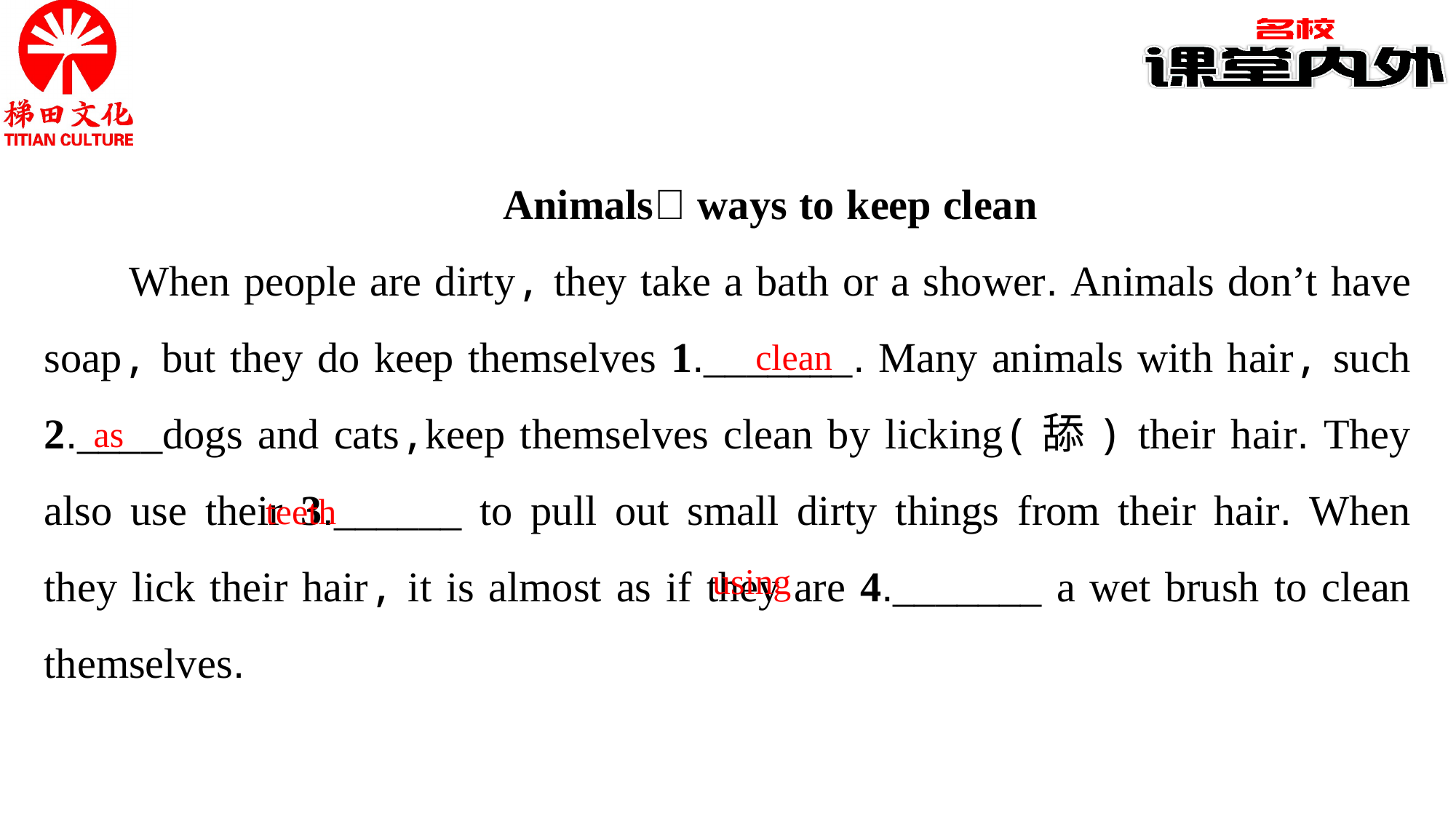

Animals􀆳 ways to keep clean
When people are dirty, they take a bath or a shower. Animals don’t have soap, but they do keep themselves 1._______. Many animals with hair, such 2.____dogs and cats,keep themselves clean by licking(舔) their hair. They also use their 3.______ to pull out small dirty things from their hair. When they lick their hair, it is almost as if they are 4._______ a wet brush to clean themselves.
clean
as
teeth
using